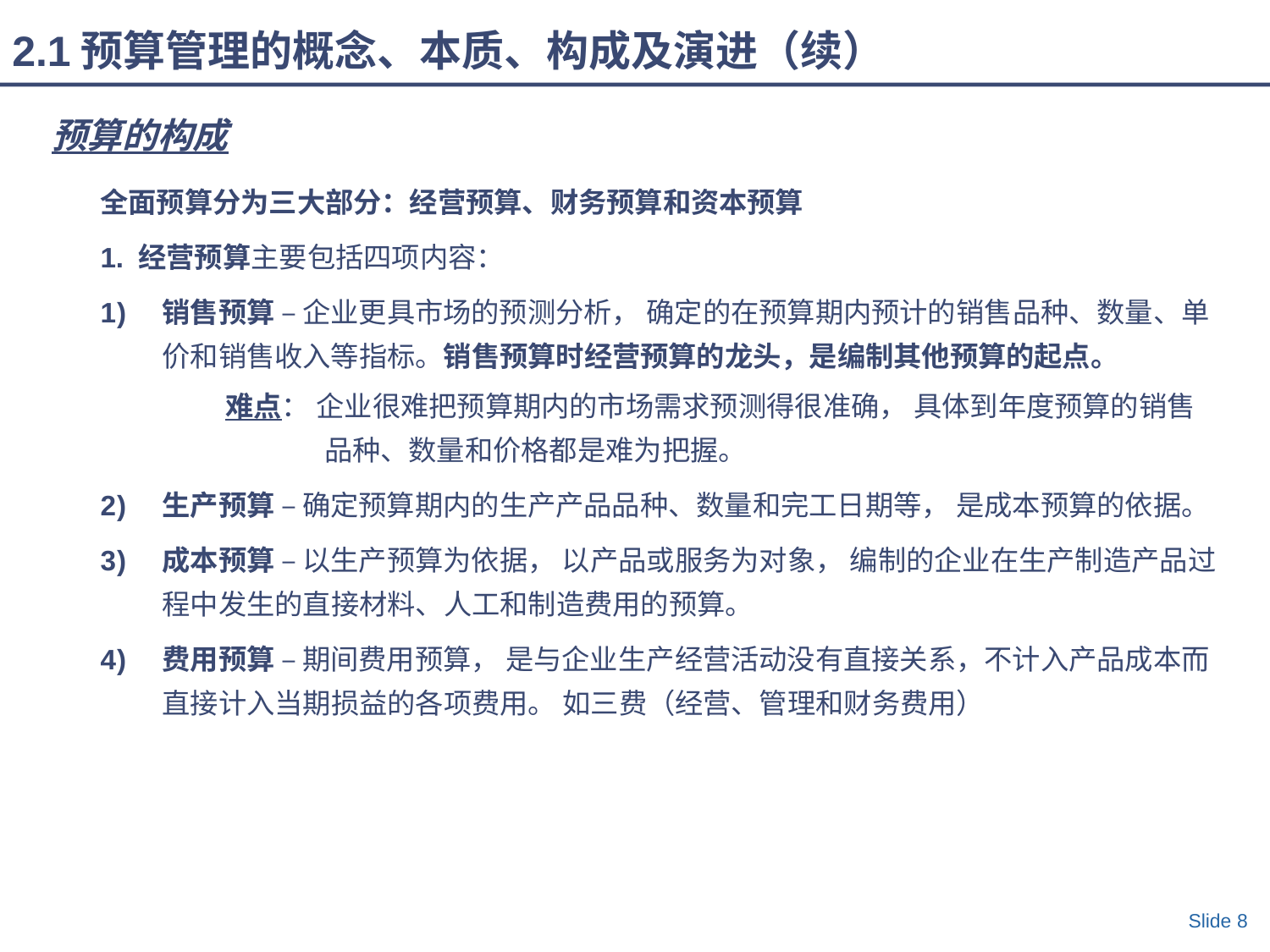

2.1预算管理的概念、本质、构成及演进（续）

预算的构成
全面预算分为三大部分：经营预算、财务预算和资本预算
1. 经营预算主要包括四项内容：
销售预算 – 企业更具市场的预测分析， 确定的在预算期内预计的销售品种、数量、单价和销售收入等指标。销售预算时经营预算的龙头，是编制其他预算的起点。
难点： 企业很难把预算期内的市场需求预测得很准确， 具体到年度预算的销售品种、数量和价格都是难为把握。
生产预算 – 确定预算期内的生产产品品种、数量和完工日期等， 是成本预算的依据。
成本预算 – 以生产预算为依据， 以产品或服务为对象， 编制的企业在生产制造产品过程中发生的直接材料、人工和制造费用的预算。
费用预算 – 期间费用预算， 是与企业生产经营活动没有直接关系，不计入产品成本而直接计入当期损益的各项费用。 如三费（经营、管理和财务费用）
Slide 8